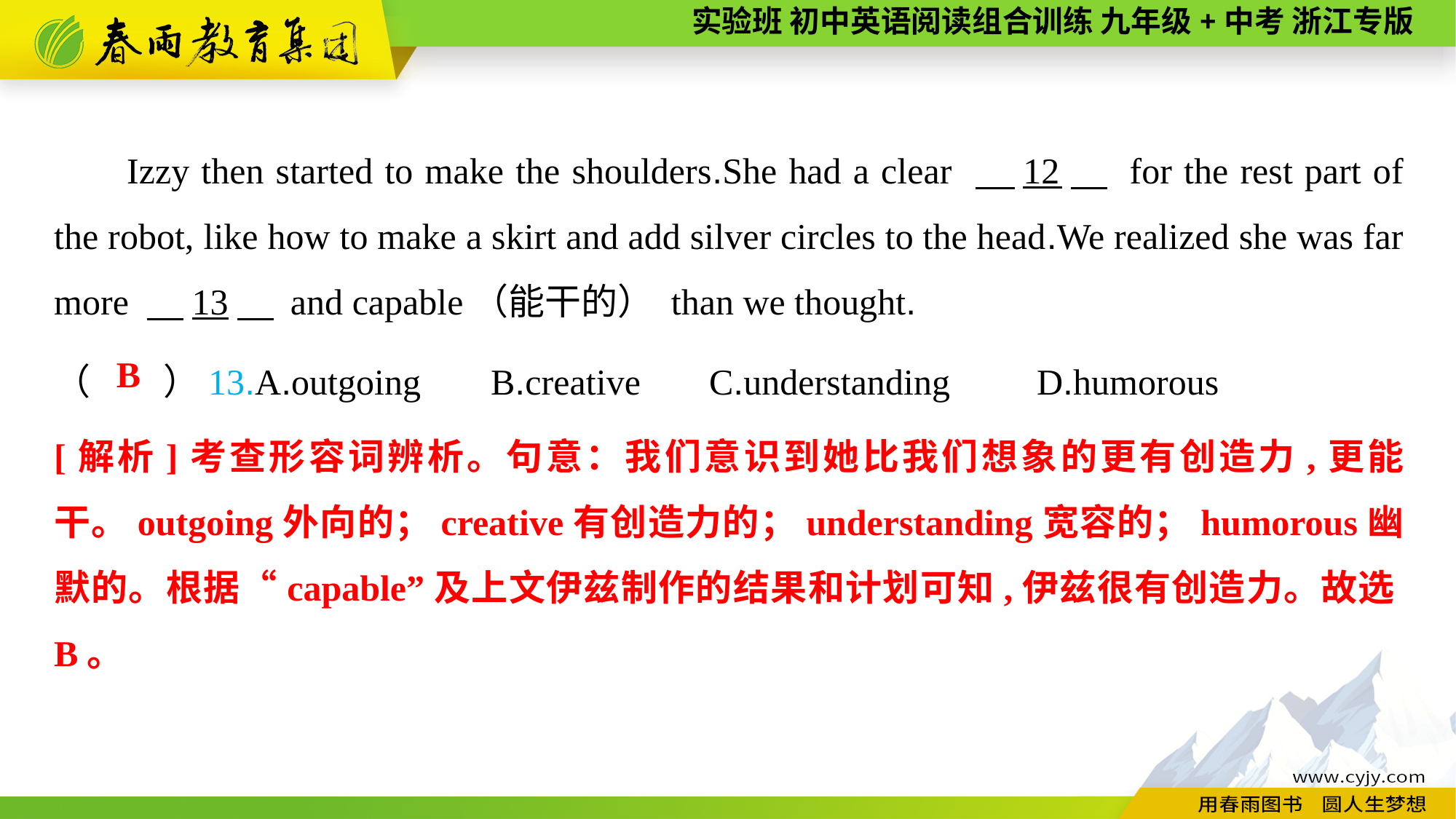

Izzy then started to make the shoulders.She had a clear 　12　 for the rest part of the robot, like how to make a skirt and add silver circles to the head.We realized she was far more 　13　 and capable（能干的） than we thought.
（　　）13.A.outgoing	B.creative	C.understanding	D.humorous
B
[解析]考查形容词辨析。句意：我们意识到她比我们想象的更有创造力,更能干。outgoing外向的；creative有创造力的；understanding宽容的；humorous幽默的。根据“capable”及上文伊兹制作的结果和计划可知,伊兹很有创造力。故选B。